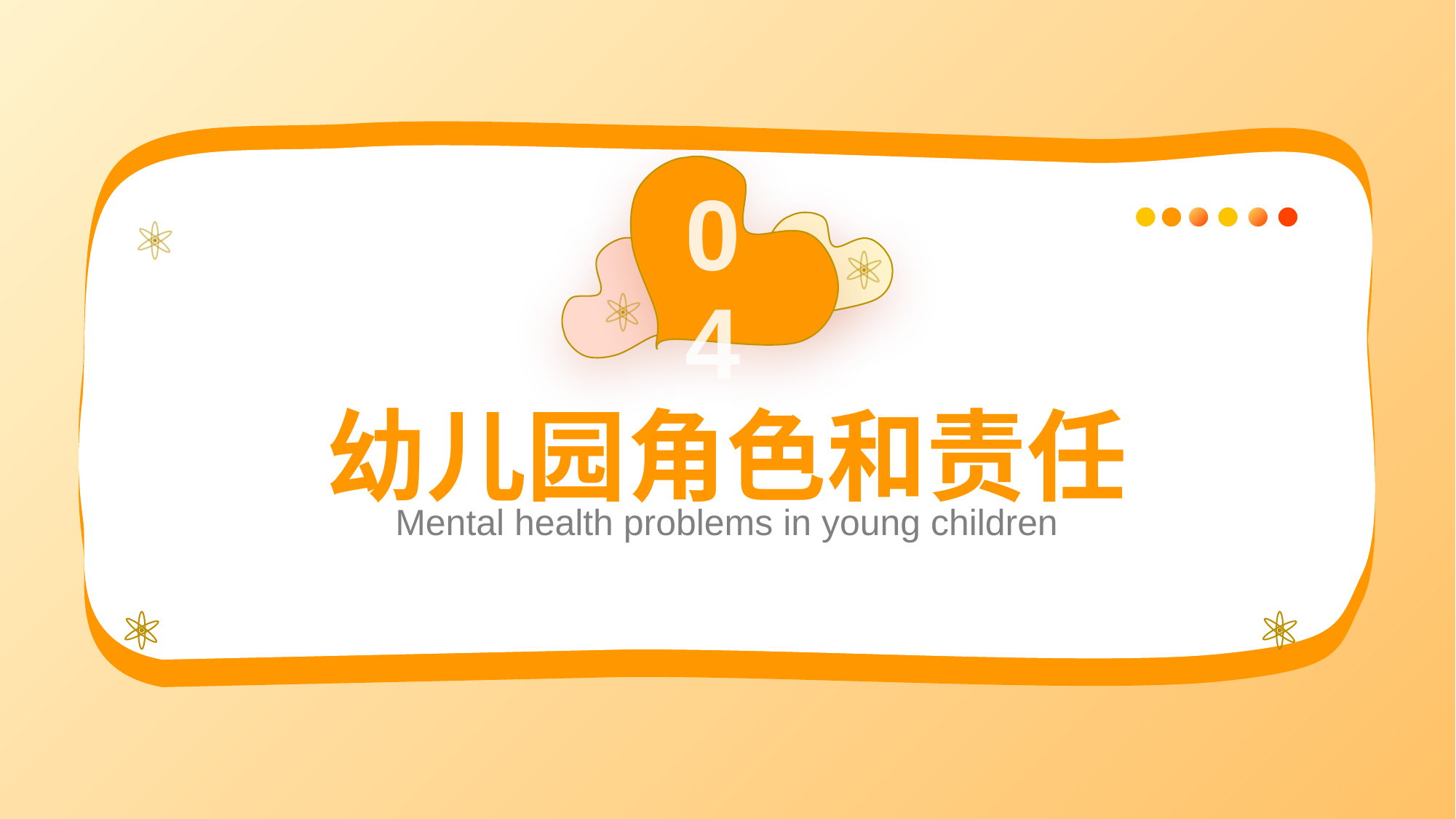

04
幼儿园角色和责任
Mental health problems in young children